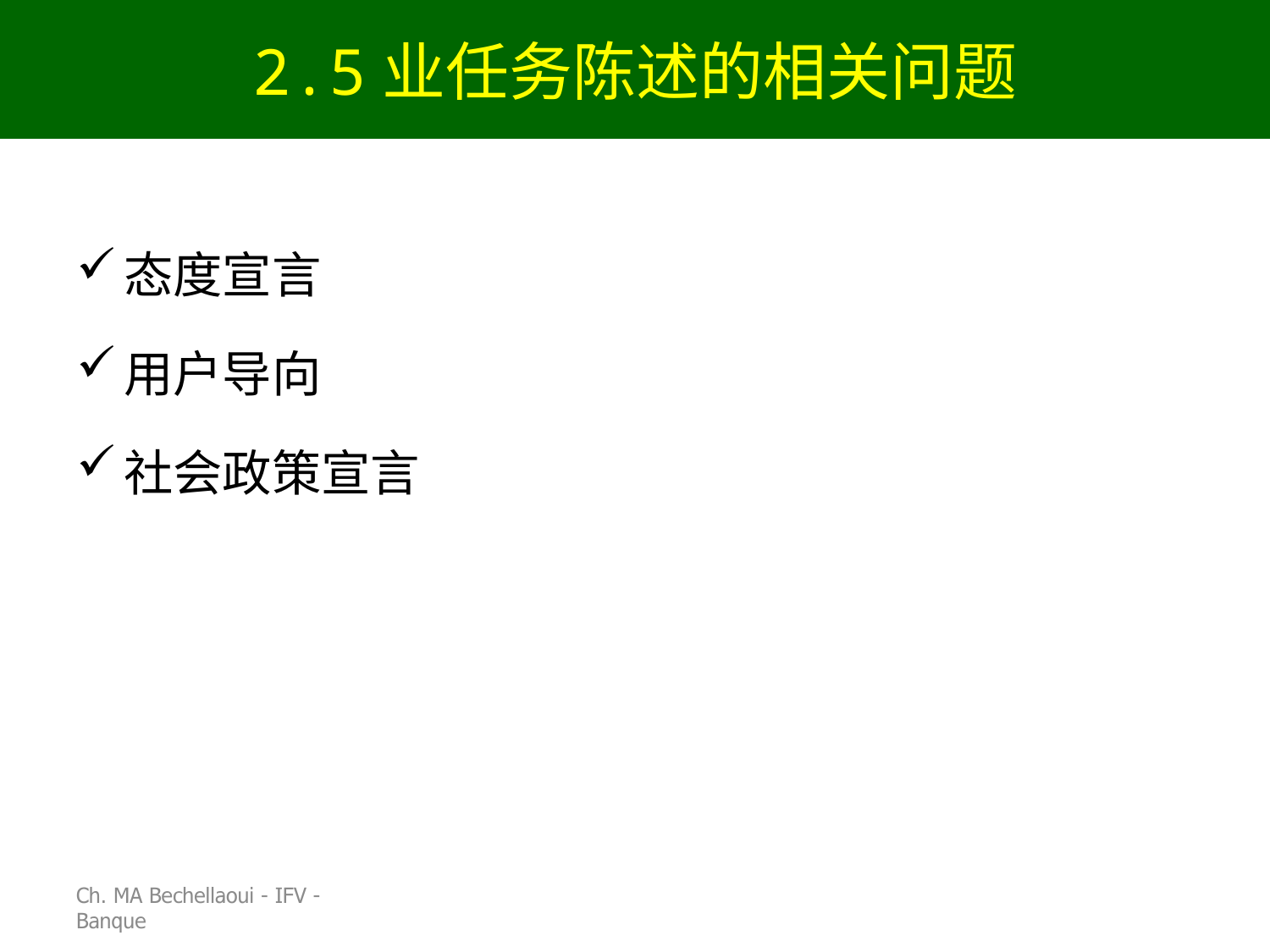

# 2.5业任务陈述的相关问题
Ch. MA Bechellaoui - IFV - Banque
态度宣言
用户导向
社会政策宣言